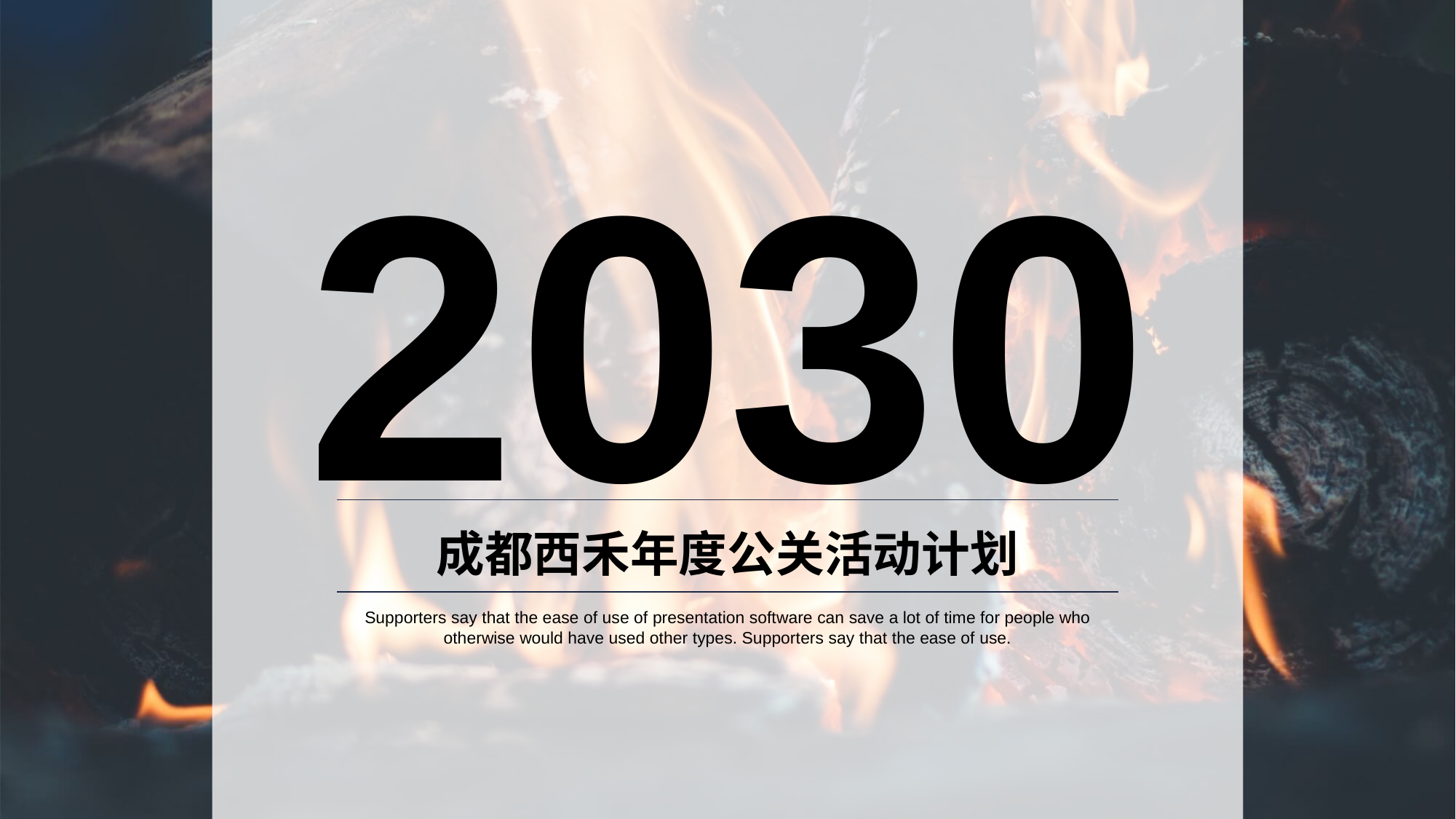

2030
成都西禾年度公关活动计划
Supporters say that the ease of use of presentation software can save a lot of time for people who otherwise would have used other types. Supporters say that the ease of use.